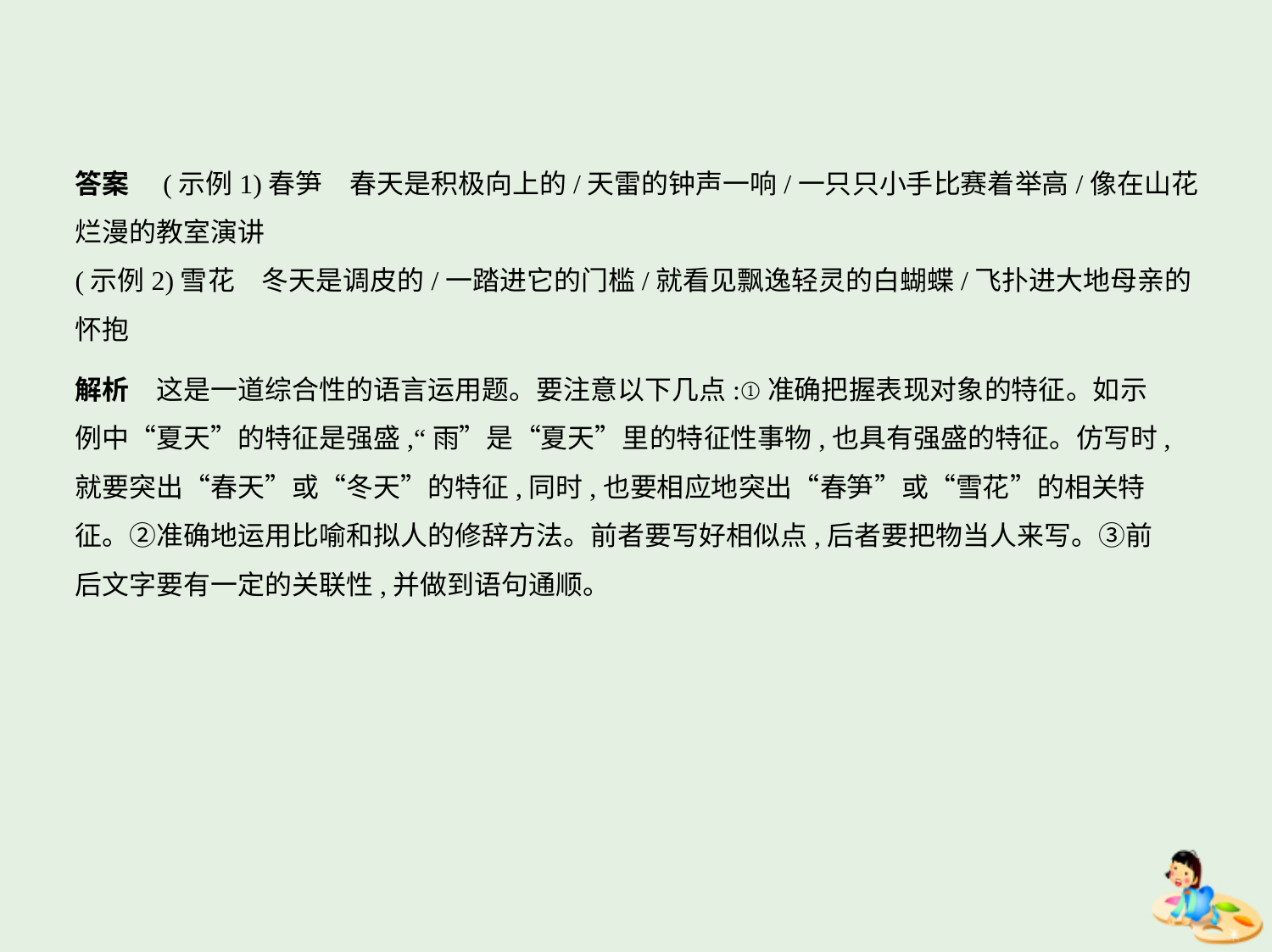

答案　(示例1)春笋　春天是积极向上的/天雷的钟声一响/一只只小手比赛着举高/像在山花
烂漫的教室演讲
(示例2)雪花　冬天是调皮的/一踏进它的门槛/就看见飘逸轻灵的白蝴蝶/飞扑进大地母亲的
怀抱
解析　这是一道综合性的语言运用题。要注意以下几点:①准确把握表现对象的特征。如示
例中“夏天”的特征是强盛,“雨”是“夏天”里的特征性事物,也具有强盛的特征。仿写时,
就要突出“春天”或“冬天”的特征,同时,也要相应地突出“春笋”或“雪花”的相关特
征。②准确地运用比喻和拟人的修辞方法。前者要写好相似点,后者要把物当人来写。③前
后文字要有一定的关联性,并做到语句通顺。